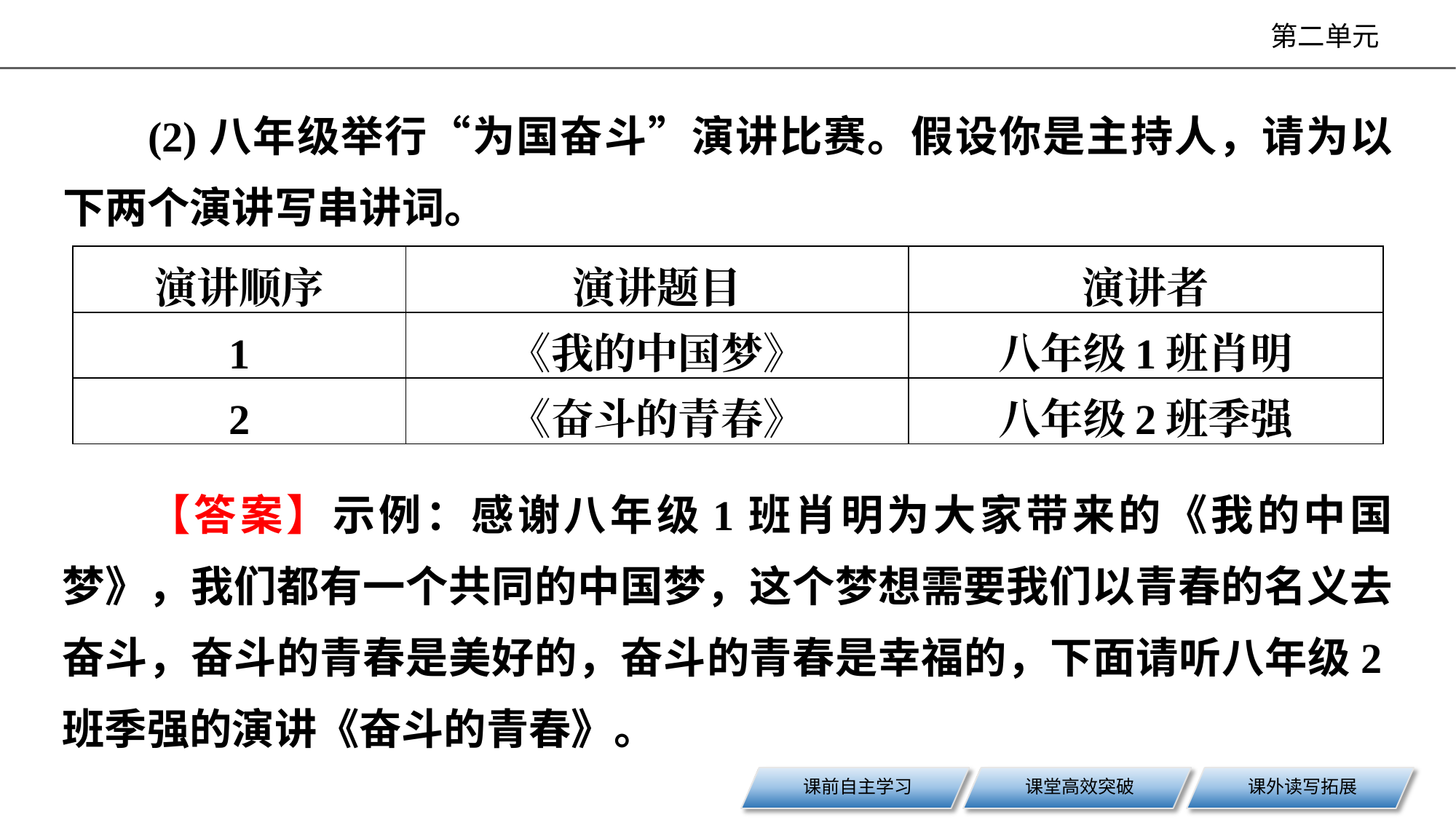

(2)八年级举行“为国奋斗”演讲比赛。假设你是主持人，请为以下两个演讲写串讲词。
| 演讲顺序 | 演讲题目 | 演讲者 |
| --- | --- | --- |
| 1 | 《我的中国梦》 | 八年级1班肖明 |
| 2 | 《奋斗的青春》 | 八年级2班季强 |
【答案】示例：感谢八年级1班肖明为大家带来的《我的中国梦》，我们都有一个共同的中国梦，这个梦想需要我们以青春的名义去奋斗，奋斗的青春是美好的，奋斗的青春是幸福的，下面请听八年级2班季强的演讲《奋斗的青春》。